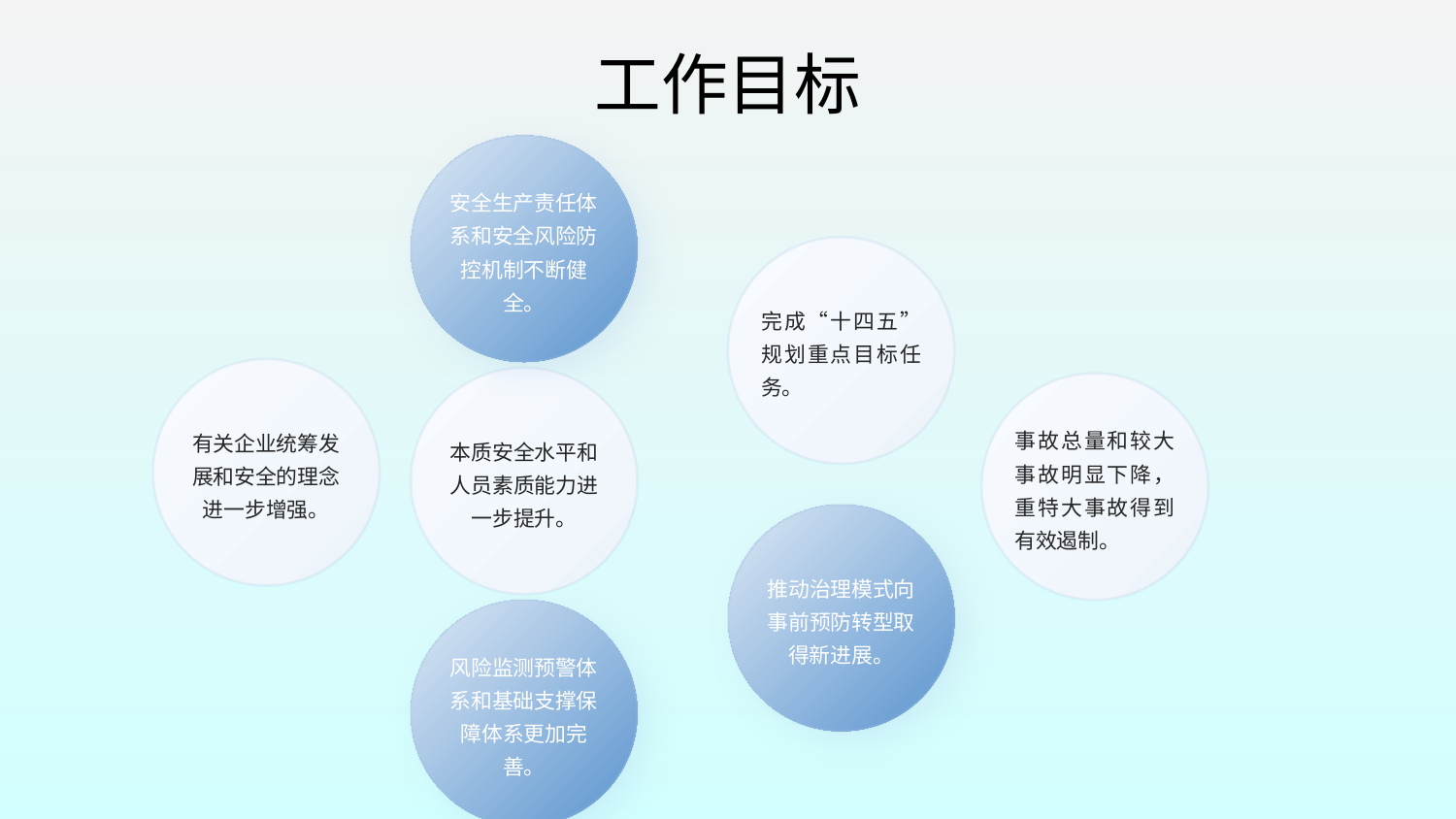

# 工作目标
安全生产责任体系和安全风险防控机制不断健全。
完成“十四五”规划重点目标任务。
有关企业统筹发展和安全的理念进一步增强。
本质安全水平和人员素质能力进一步提升。
事故总量和较大事故明显下降，重特大事故得到有效遏制。
推动治理模式向事前预防转型取得新进展。
风险监测预警体系和基础支撑保障体系更加完善。